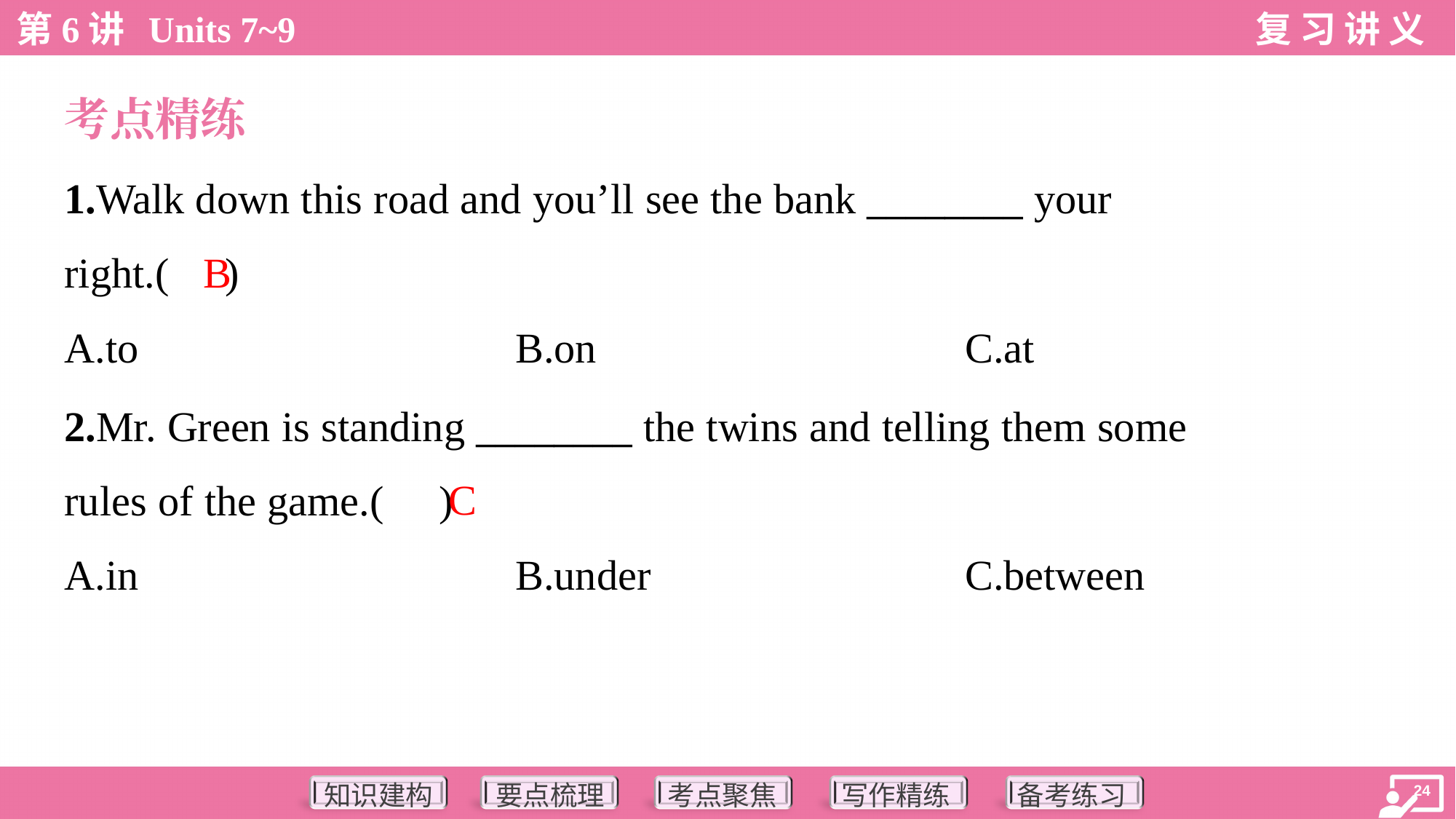

考点精练
1.Walk down this road and you’ll see the bank ________ your
right.(     )
B
A.to	B.on	C.at
2.Mr. Green is standing ________ the twins and telling them some
rules of the game.(     )
C
A.in	B.under	C.between